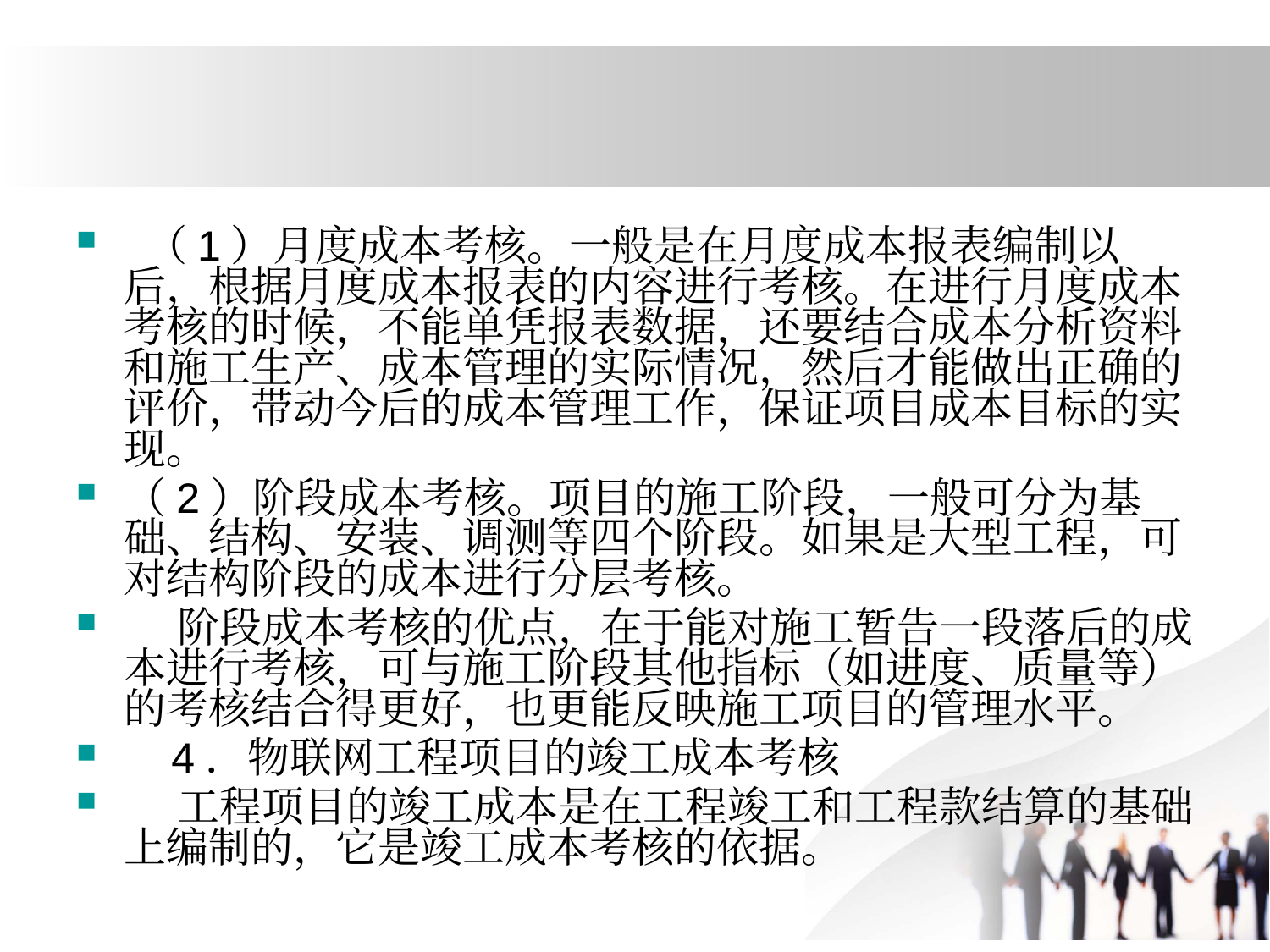

#
 （1）月度成本考核。一般是在月度成本报表编制以后，根据月度成本报表的内容进行考核。在进行月度成本考核的时候，不能单凭报表数据，还要结合成本分析资料和施工生产、成本管理的实际情况，然后才能做出正确的评价，带动今后的成本管理工作，保证项目成本目标的实现。
（2）阶段成本考核。项目的施工阶段，一般可分为基础、结构、安装、调测等四个阶段。如果是大型工程，可对结构阶段的成本进行分层考核。
    阶段成本考核的优点，在于能对施工暂告一段落后的成本进行考核，可与施工阶段其他指标（如进度、质量等）的考核结合得更好，也更能反映施工项目的管理水平。
    4．物联网工程项目的竣工成本考核
    工程项目的竣工成本是在工程竣工和工程款结算的基础上编制的，它是竣工成本考核的依据。